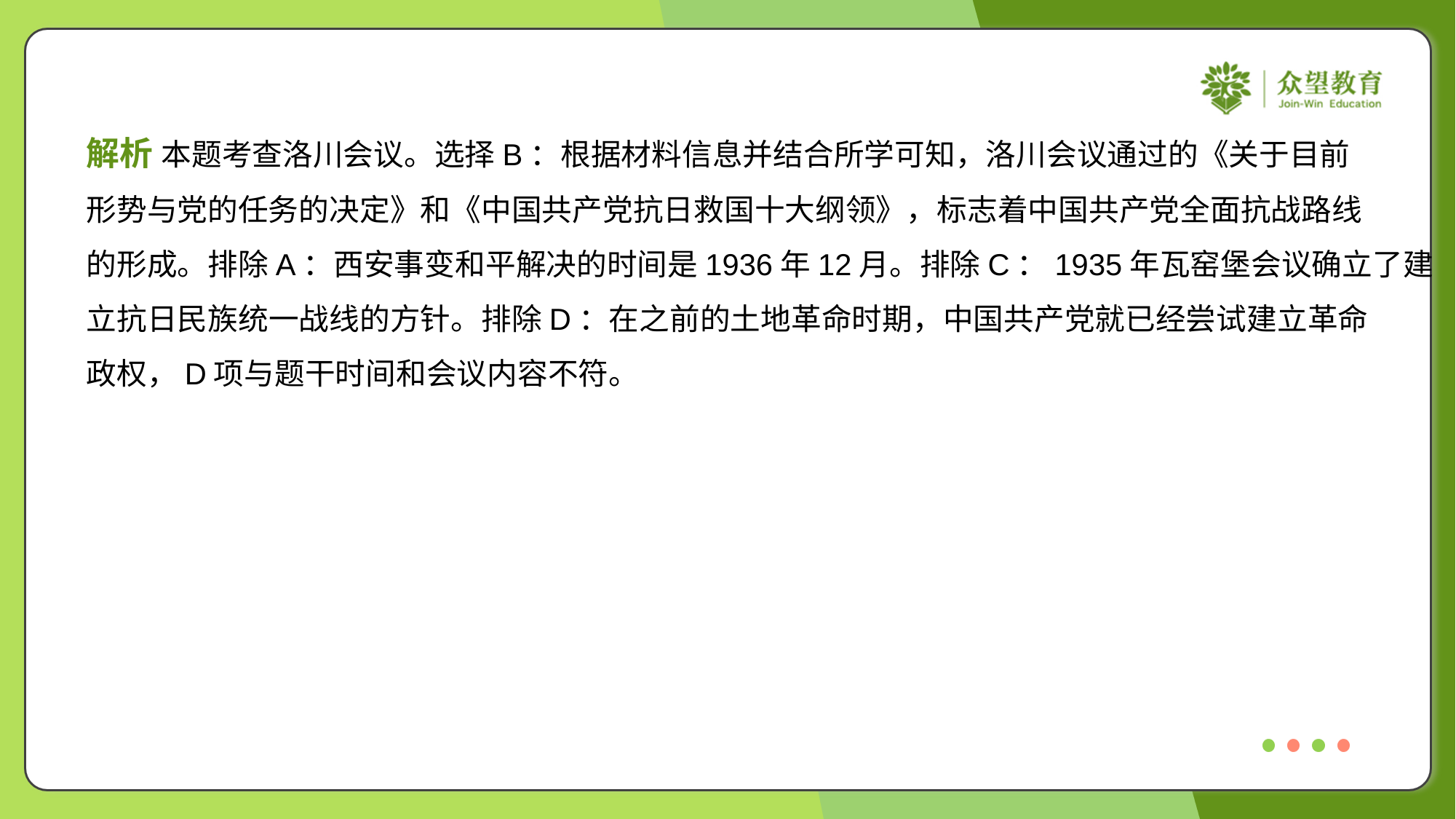

解析 本题考查洛川会议。选择B：根据材料信息并结合所学可知，洛川会议通过的《关于目前
形势与党的任务的决定》和《中国共产党抗日救国十大纲领》，标志着中国共产党全面抗战路线
的形成。排除A：西安事变和平解决的时间是1936年12月。排除C：1935年瓦窑堡会议确立了建
立抗日民族统一战线的方针。排除D：在之前的土地革命时期，中国共产党就已经尝试建立革命
政权，D项与题干时间和会议内容不符。